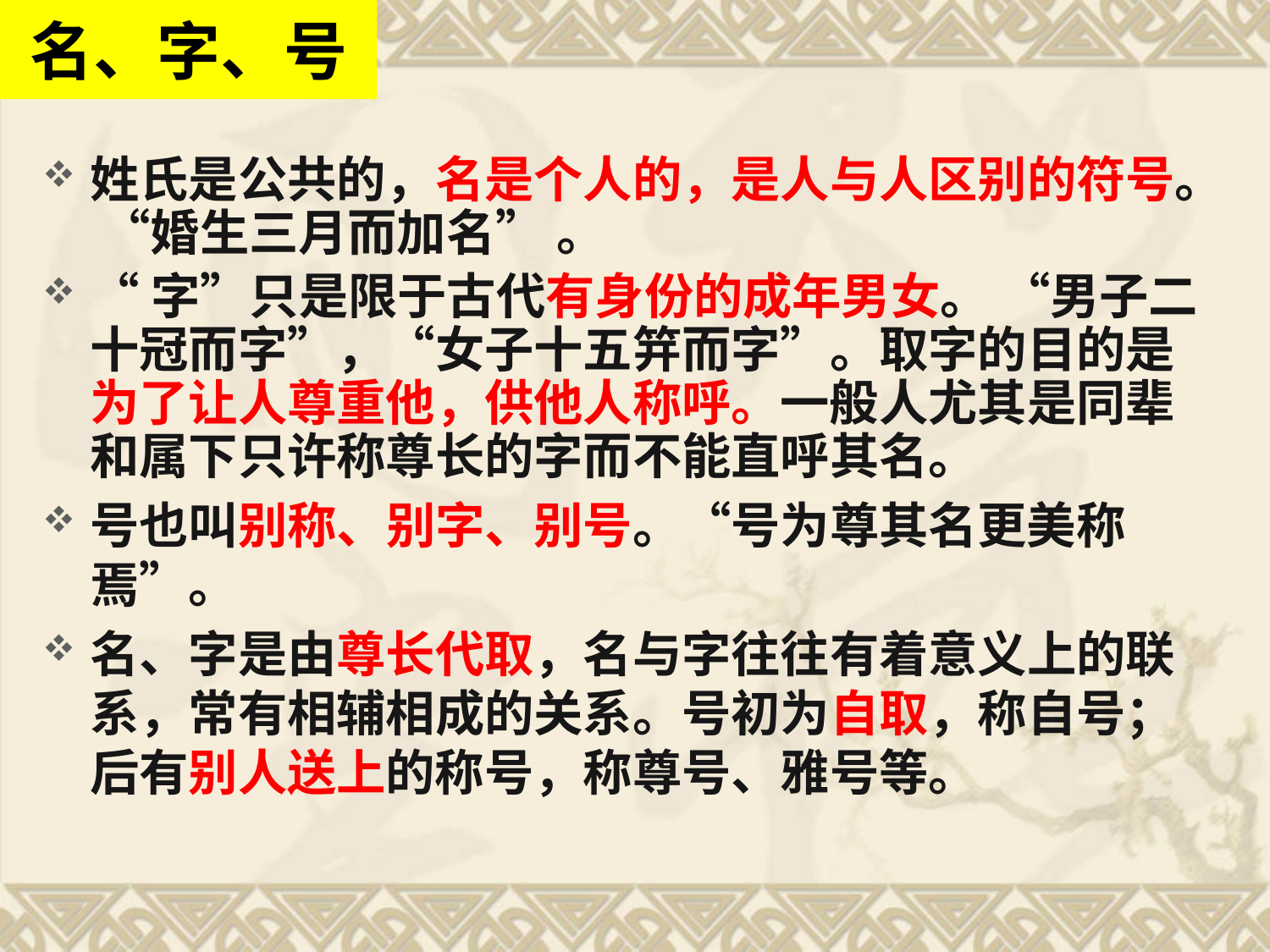

名、字、号
姓氏是公共的，名是个人的，是人与人区别的符号。 “婚生三月而加名” 。
“字”只是限于古代有身份的成年男女。 “男子二十冠而字”，“女子十五笄而字”。取字的目的是为了让人尊重他，供他人称呼。一般人尤其是同辈和属下只许称尊长的字而不能直呼其名。
号也叫别称、别字、别号。“号为尊其名更美称焉”。
名、字是由尊长代取，名与字往往有着意义上的联系，常有相辅相成的关系。号初为自取，称自号；后有别人送上的称号，称尊号、雅号等。